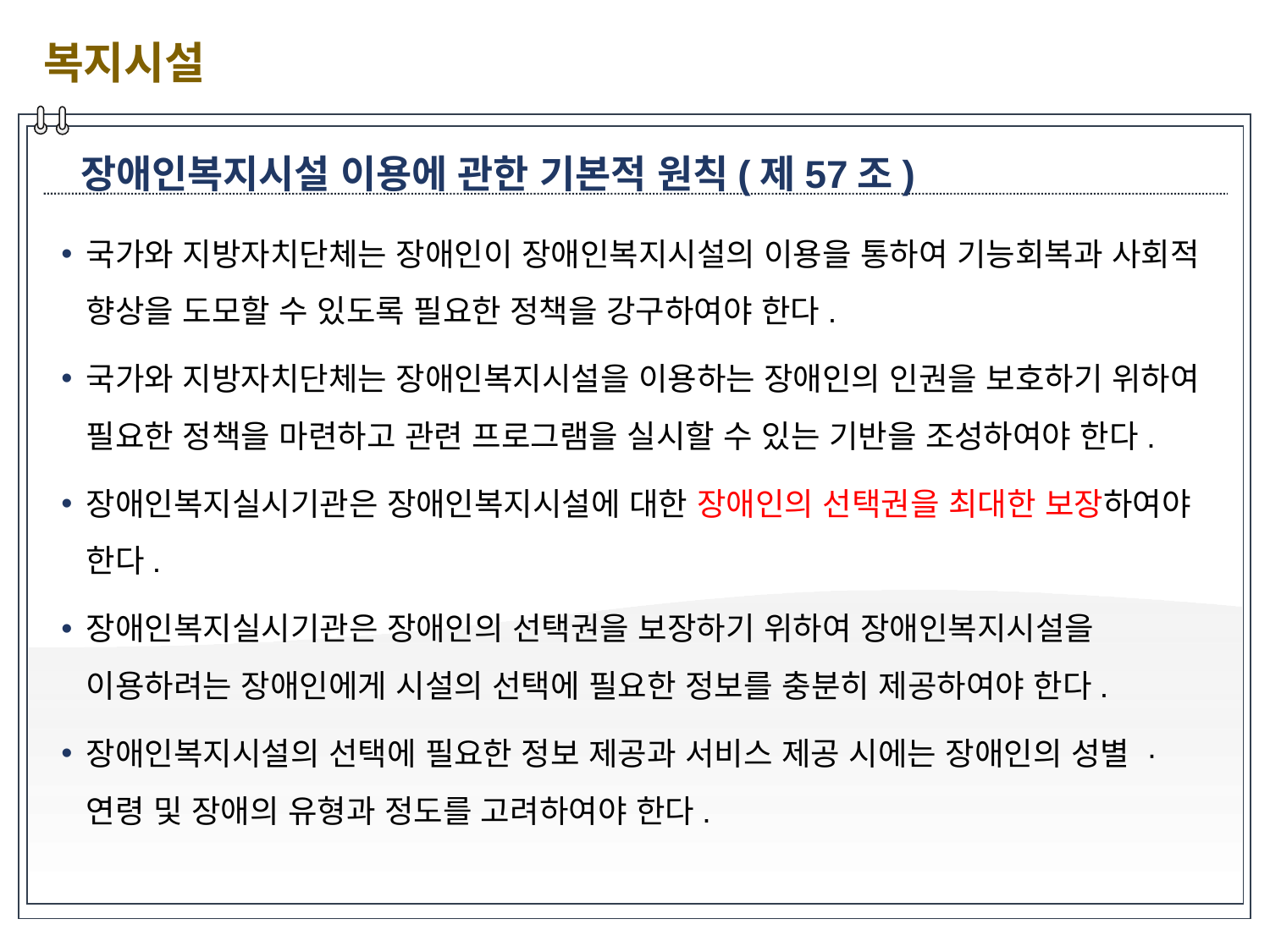

복지시설

장애인복지시설 이용에 관한 기본적 원칙(제57조)

국가와 지방자치단체는 장애인이 장애인복지시설의 이용을 통하여 기능회복과 사회적  향상을 도모할 수 있도록 필요한 정책을 강구하여야 한다.
국가와 지방자치단체는 장애인복지시설을 이용하는 장애인의 인권을 보호하기 위하여  필요한 정책을 마련하고 관련 프로그램을 실시할 수 있는 기반을 조성하여야 한다.
장애인복지실시기관은 장애인복지시설에 대한 장애인의 선택권을 최대한 보장하여야 한다.
장애인복지실시기관은 장애인의 선택권을 보장하기 위하여 장애인복지시설을 이용하려는 장애인에게 시설의 선택에 필요한 정보를 충분히 제공하여야 한다.
장애인복지시설의 선택에 필요한 정보 제공과 서비스 제공 시에는 장애인의 성별 · 연령 및 장애의 유형과 정도를 고려하여야 한다.